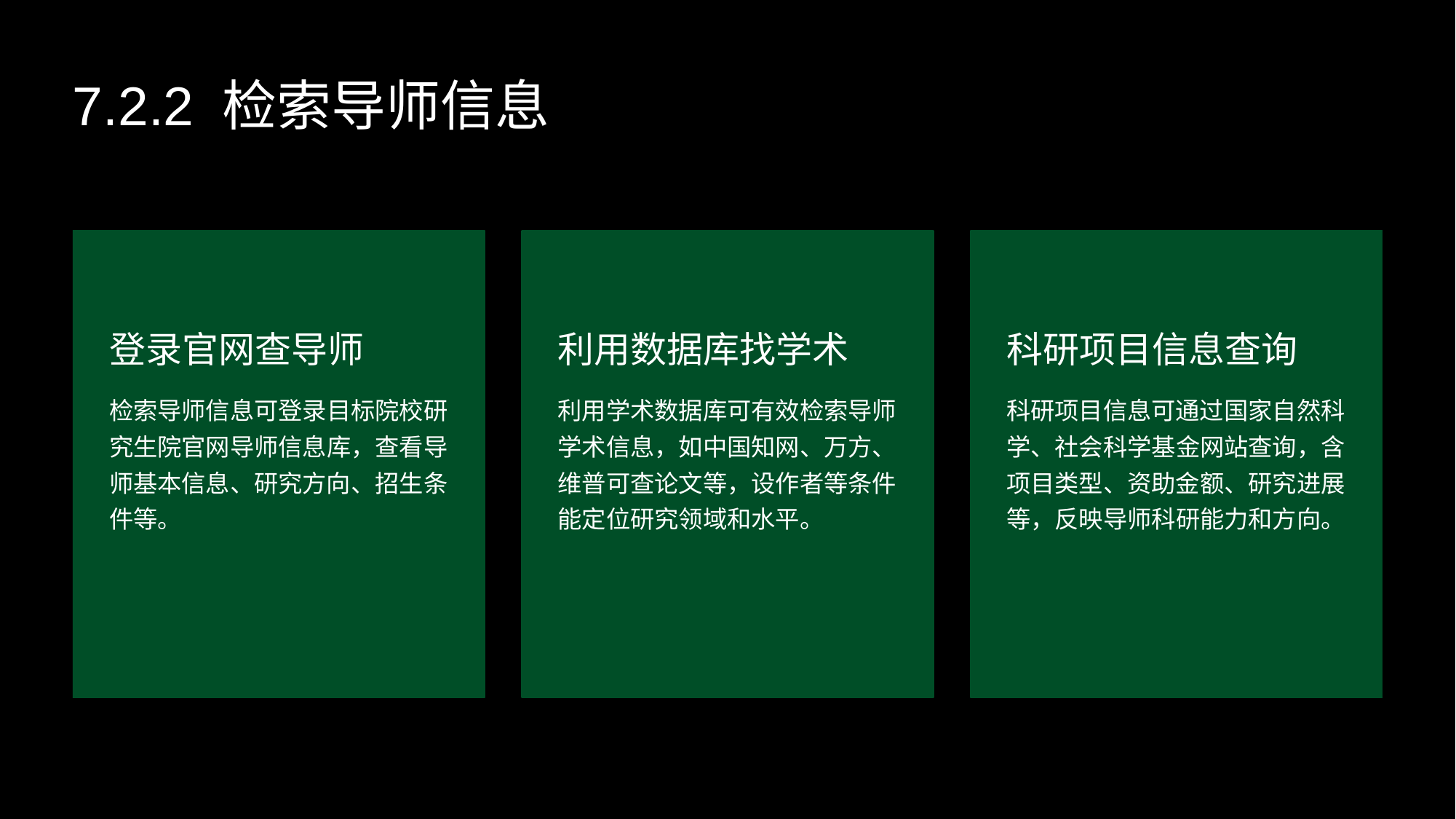

7.2.2 检索导师信息

登录官网查导师
利用数据库找学术
科研项目信息查询
检索导师信息可登录目标院校研究生院官网导师信息库，查看导师基本信息、研究方向、招生条件等。
利用学术数据库可有效检索导师学术信息，如中国知网、万方、维普可查论文等，设作者等条件能定位研究领域和水平。
科研项目信息可通过国家自然科学、社会科学基金网站查询，含项目类型、资助金额、研究进展等，反映导师科研能力和方向。